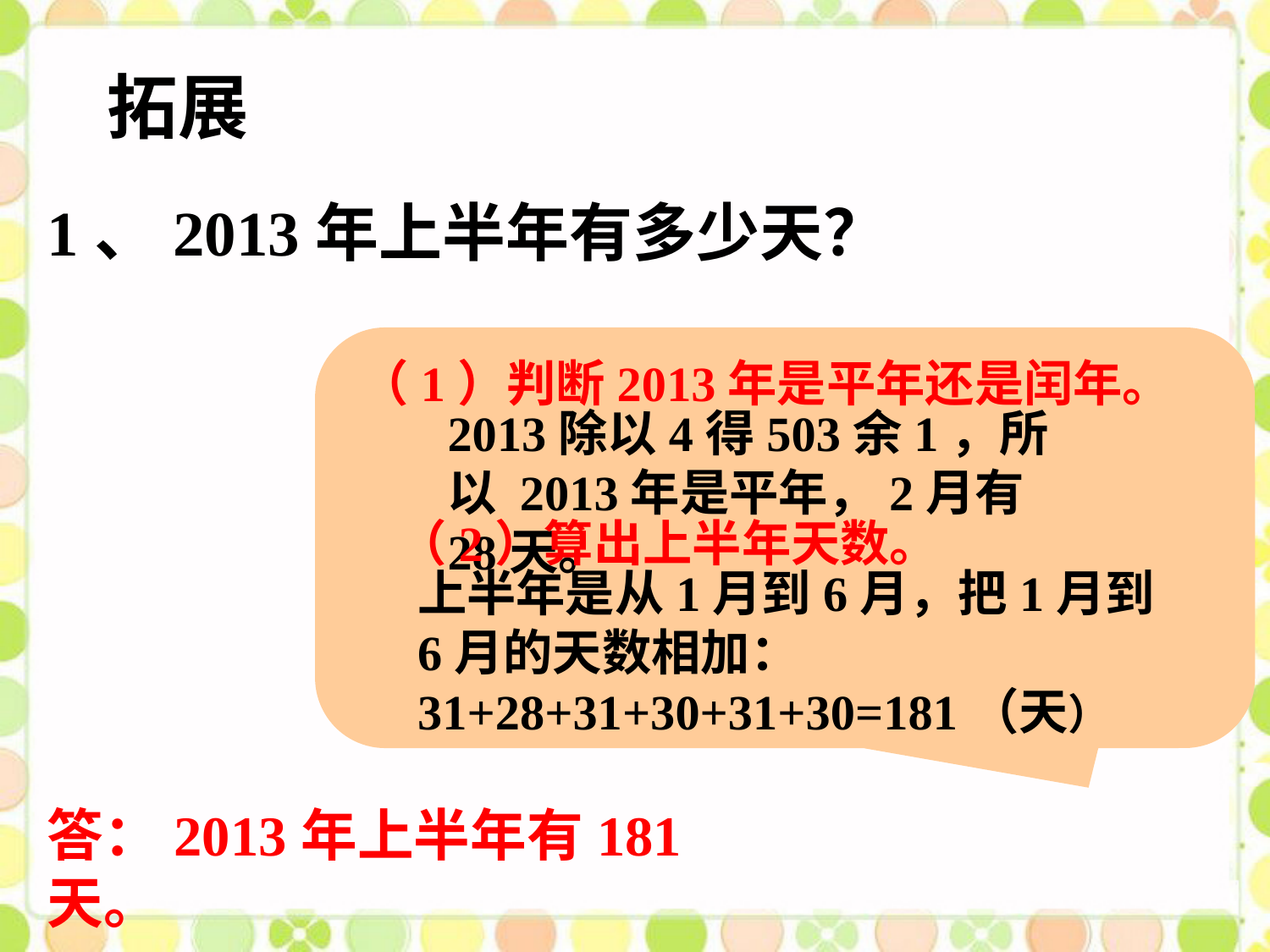

拓展
1、2013年上半年有多少天？

（1）判断2013年是平年还是闰年。
2013除以4得503余1，所以 2013年是平年，2月有28天。
（2）算出上半年天数。
上半年是从1月到6月，把1月到6月的天数相加：31+28+31+30+31+30=181（天）
答：2013年上半年有181天。